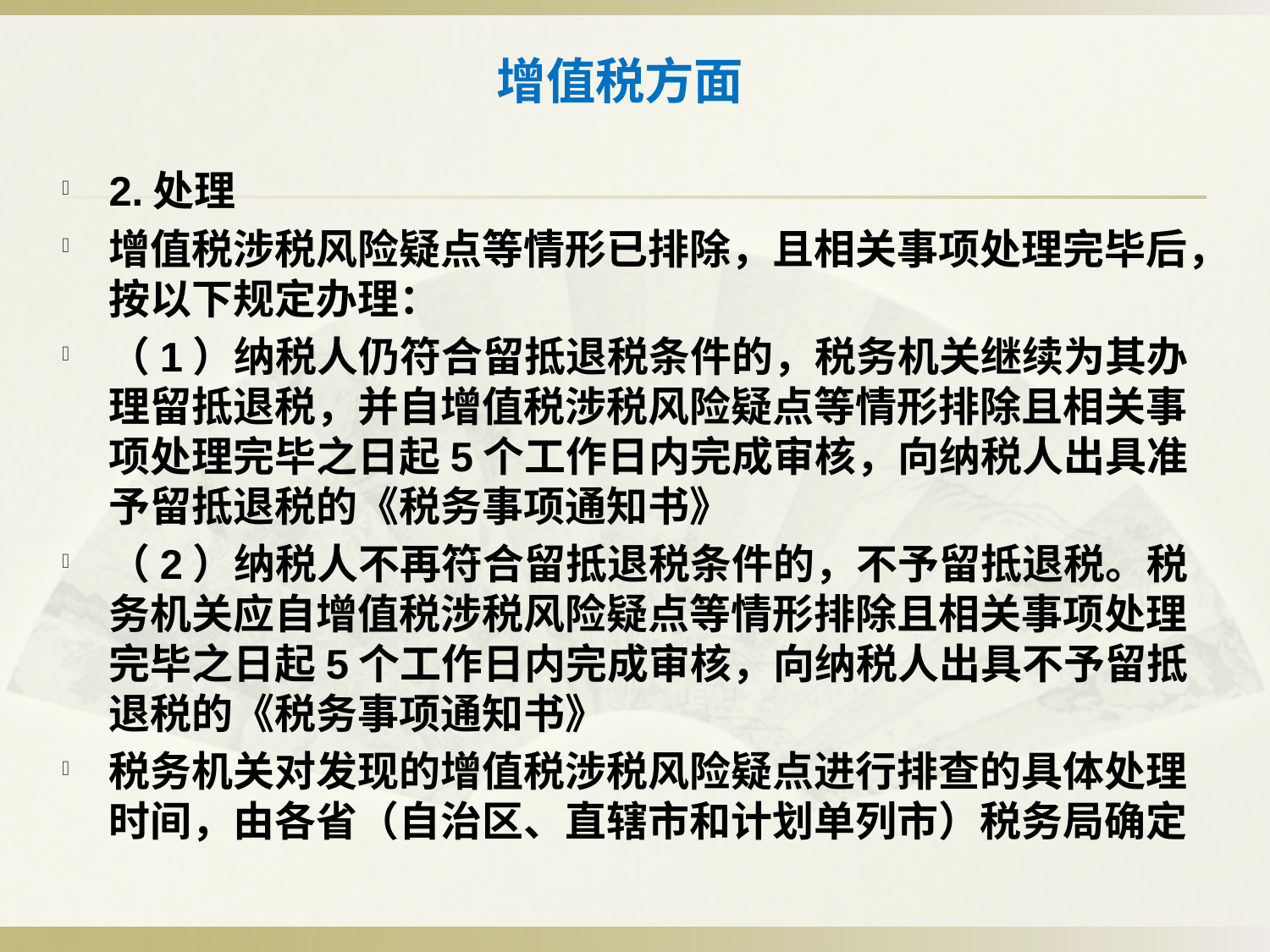

# 增值税方面
2.处理
增值税涉税风险疑点等情形已排除，且相关事项处理完毕后，按以下规定办理：
（1）纳税人仍符合留抵退税条件的，税务机关继续为其办理留抵退税，并自增值税涉税风险疑点等情形排除且相关事项处理完毕之日起5个工作日内完成审核，向纳税人出具准予留抵退税的《税务事项通知书》
（2）纳税人不再符合留抵退税条件的，不予留抵退税。税务机关应自增值税涉税风险疑点等情形排除且相关事项处理完毕之日起5个工作日内完成审核，向纳税人出具不予留抵退税的《税务事项通知书》
税务机关对发现的增值税涉税风险疑点进行排查的具体处理时间，由各省（自治区、直辖市和计划单列市）税务局确定